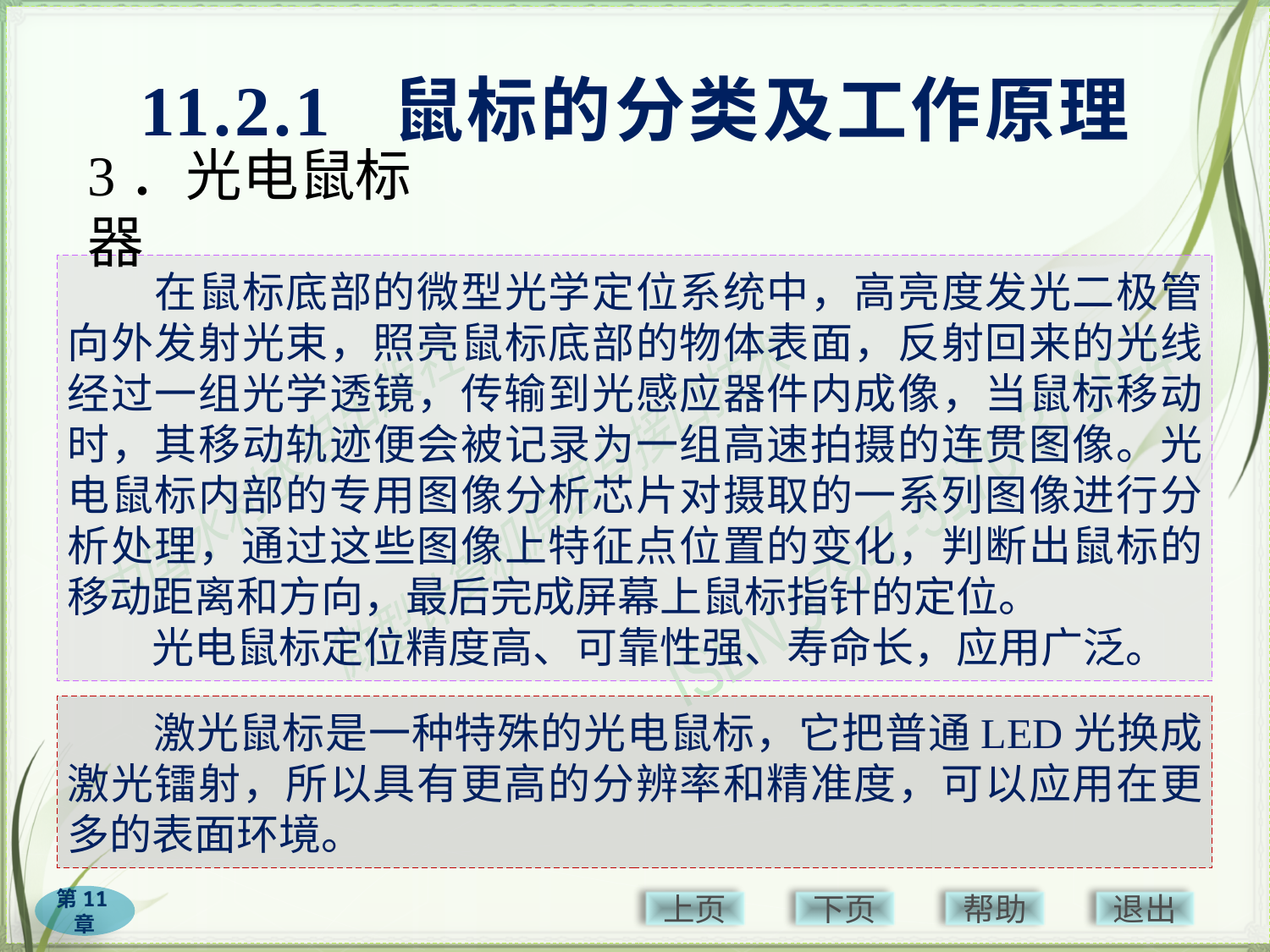

11.2.1  鼠标的分类及工作原理
# 3．光电鼠标器
　　在鼠标底部的微型光学定位系统中，高亮度发光二极管向外发射光束，照亮鼠标底部的物体表面，反射回来的光线经过一组光学透镜，传输到光感应器件内成像，当鼠标移动时，其移动轨迹便会被记录为一组高速拍摄的连贯图像。光电鼠标内部的专用图像分析芯片对摄取的一系列图像进行分析处理，通过这些图像上特征点位置的变化，判断出鼠标的移动距离和方向，最后完成屏幕上鼠标指针的定位。
　　光电鼠标定位精度高、可靠性强、寿命长，应用广泛。
　　激光鼠标是一种特殊的光电鼠标，它把普通LED光换成激光镭射，所以具有更高的分辨率和精准度，可以应用在更多的表面环境。